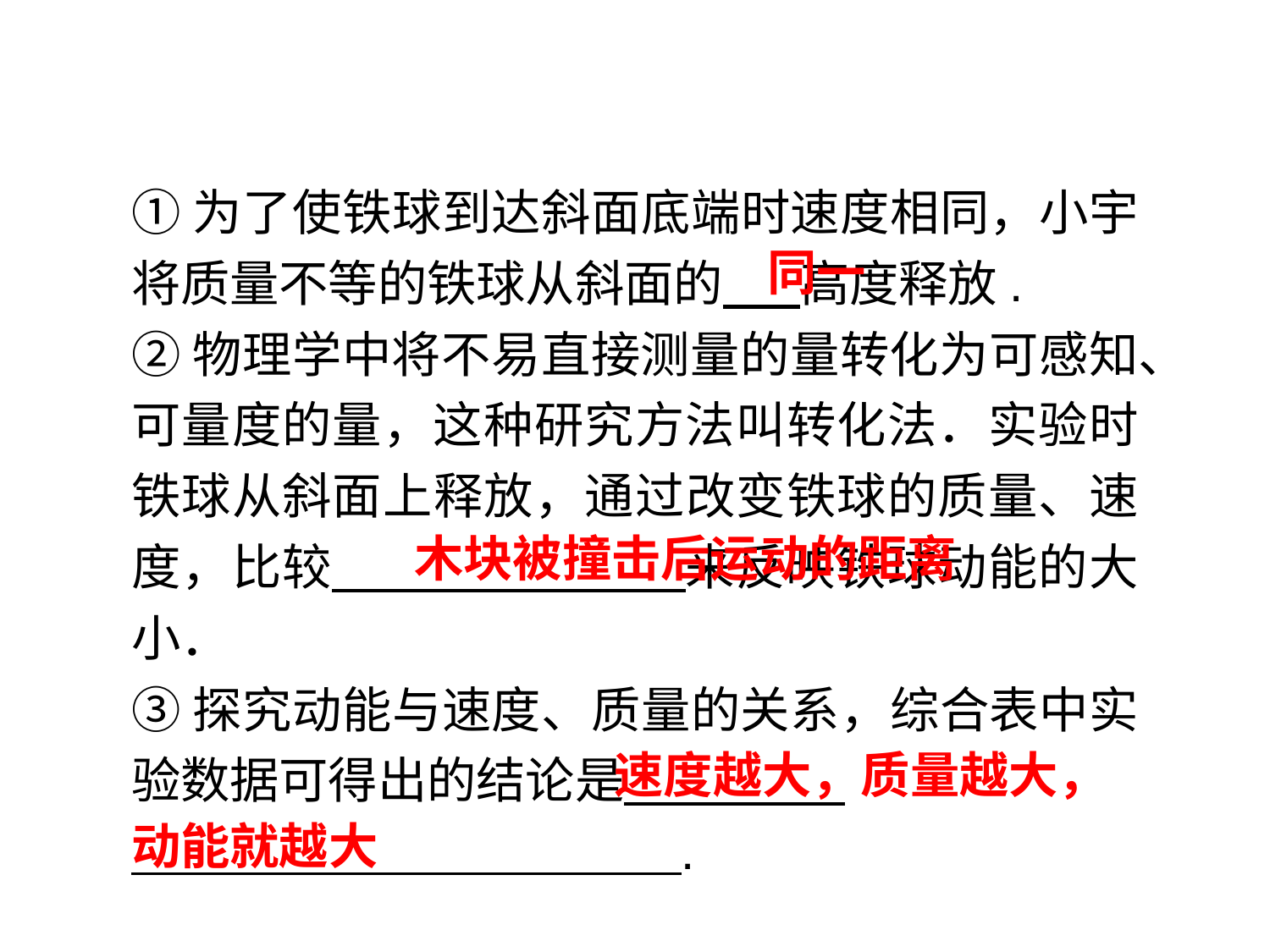

①为了使铁球到达斜面底端时速度相同，小宇将质量不等的铁球从斜面的       高度释放.
②物理学中将不易直接测量的量转化为可感知、可量度的量，这种研究方法叫转化法．实验时铁球从斜面上释放，通过改变铁球的质量、速度，比较                             来反映铁球动能的大小．
③探究动能与速度、质量的关系，综合表中实验数据可得出的结论是                    .
                                        .
同一
木块被撞击后运动的距离
                                          速度越大，质量越大，动能就越大